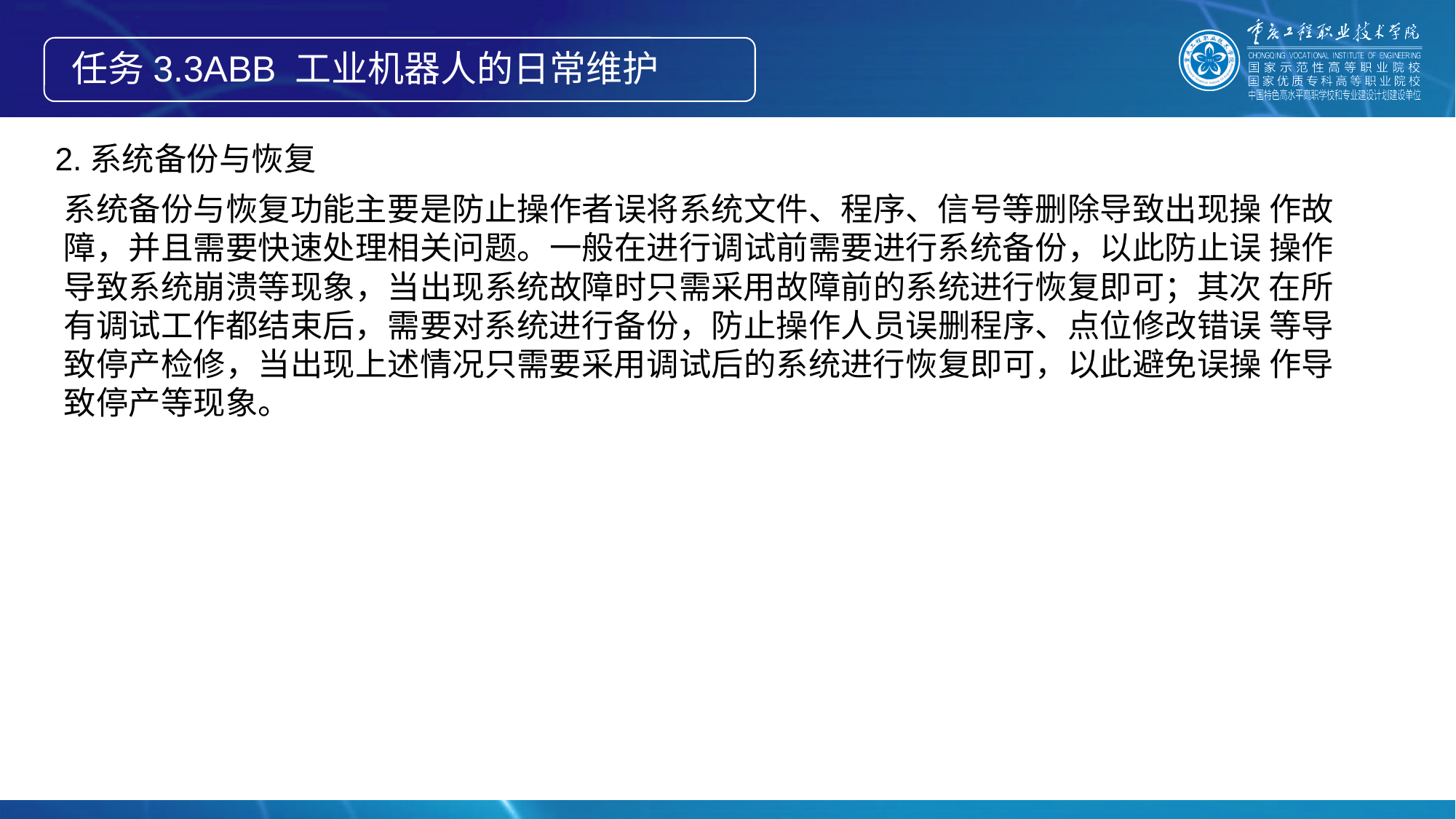

任务3.3ABB 工业机器人的日常维护
2.系统备份与恢复
系统备份与恢复功能主要是防止操作者误将系统文件、程序、信号等删除导致出现操 作故障，并且需要快速处理相关问题。一般在进行调试前需要进行系统备份，以此防止误 操作导致系统崩溃等现象，当出现系统故障时只需采用故障前的系统进行恢复即可；其次 在所有调试工作都结束后，需要对系统进行备份，防止操作人员误删程序、点位修改错误 等导致停产检修，当出现上述情况只需要采用调试后的系统进行恢复即可，以此避免误操 作导致停产等现象。